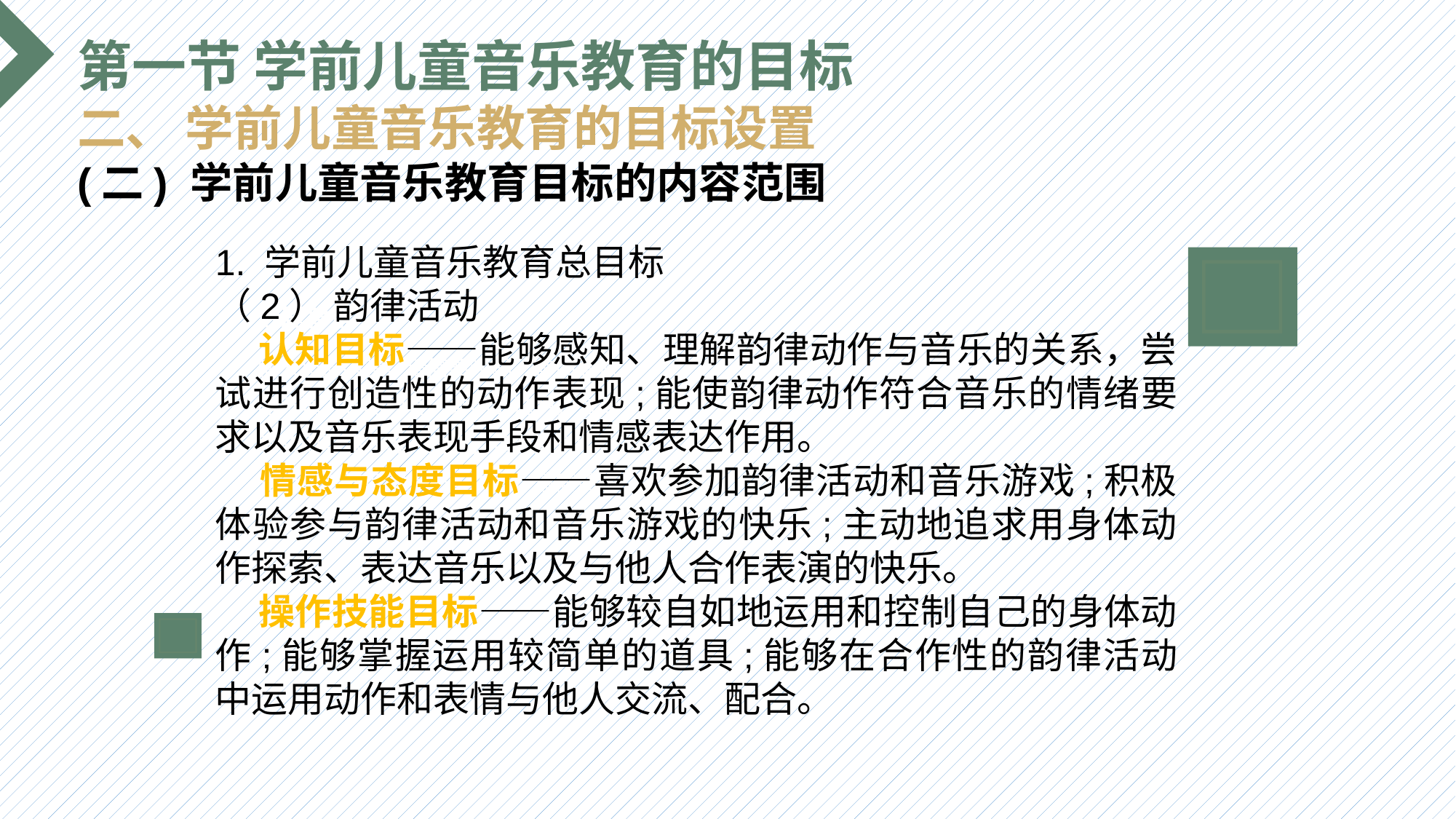

第一节 学前儿童音乐教育的目标
二、 学前儿童音乐教育的目标设置
(二) 学前儿童音乐教育目标的内容范围

1. 学前儿童音乐教育总目标
（2） 韵律活动
    认知目标——能够感知、理解韵律动作与音乐的关系，尝试进行创造性的动作表现;能使韵律动作符合音乐的情绪要求以及音乐表现手段和情感表达作用。
    情感与态度目标——喜欢参加韵律活动和音乐游戏;积极体验参与韵律活动和音乐游戏的快乐;主动地追求用身体动作探索、表达音乐以及与他人合作表演的快乐。
    操作技能目标——能够较自如地运用和控制自己的身体动作;能够掌握运用较简单的道具;能够在合作性的韵律活动中运用动作和表情与他人交流、配合。

选题背景
输入您的内容，请简要说明，言简意赅即可输入您的内容，请简要说明，言简意赅即可输入您的内容，请简要说明，言简意赅即可输入您的内容，请简要说明，言简意赅即可